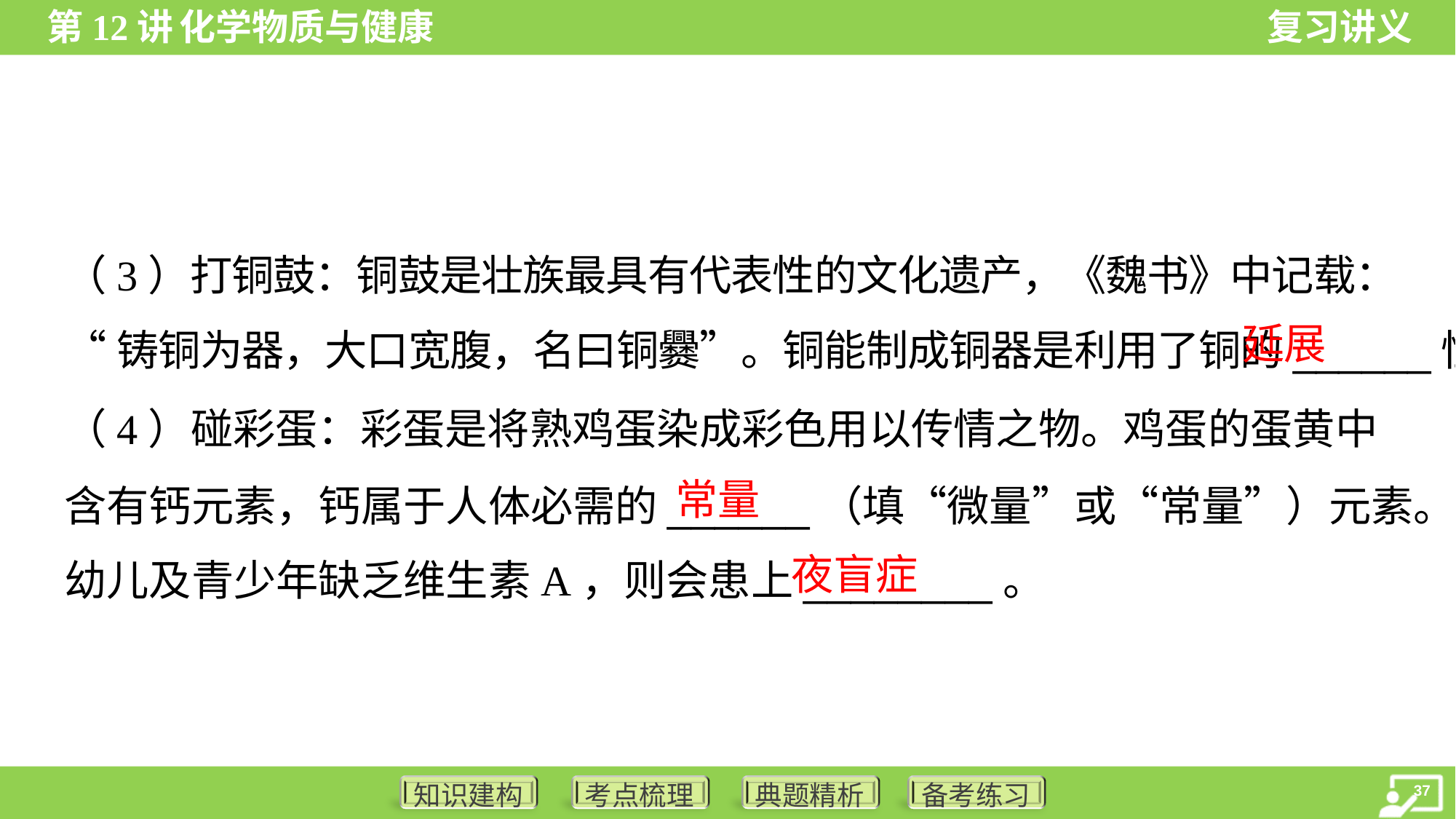

（3）打铜鼓：铜鼓是壮族最具有代表性的文化遗产，《魏书》中记载：
“铸铜为器，大口宽腹，名曰铜爨”。铜能制成铜器是利用了铜的______性。
延展
（4）碰彩蛋：彩蛋是将熟鸡蛋染成彩色用以传情之物。鸡蛋的蛋黄中
含有钙元素，钙属于人体必需的______（填“微量”或“常量”）元素。若
幼儿及青少年缺乏维生素A，则会患上________。
常量
夜盲症